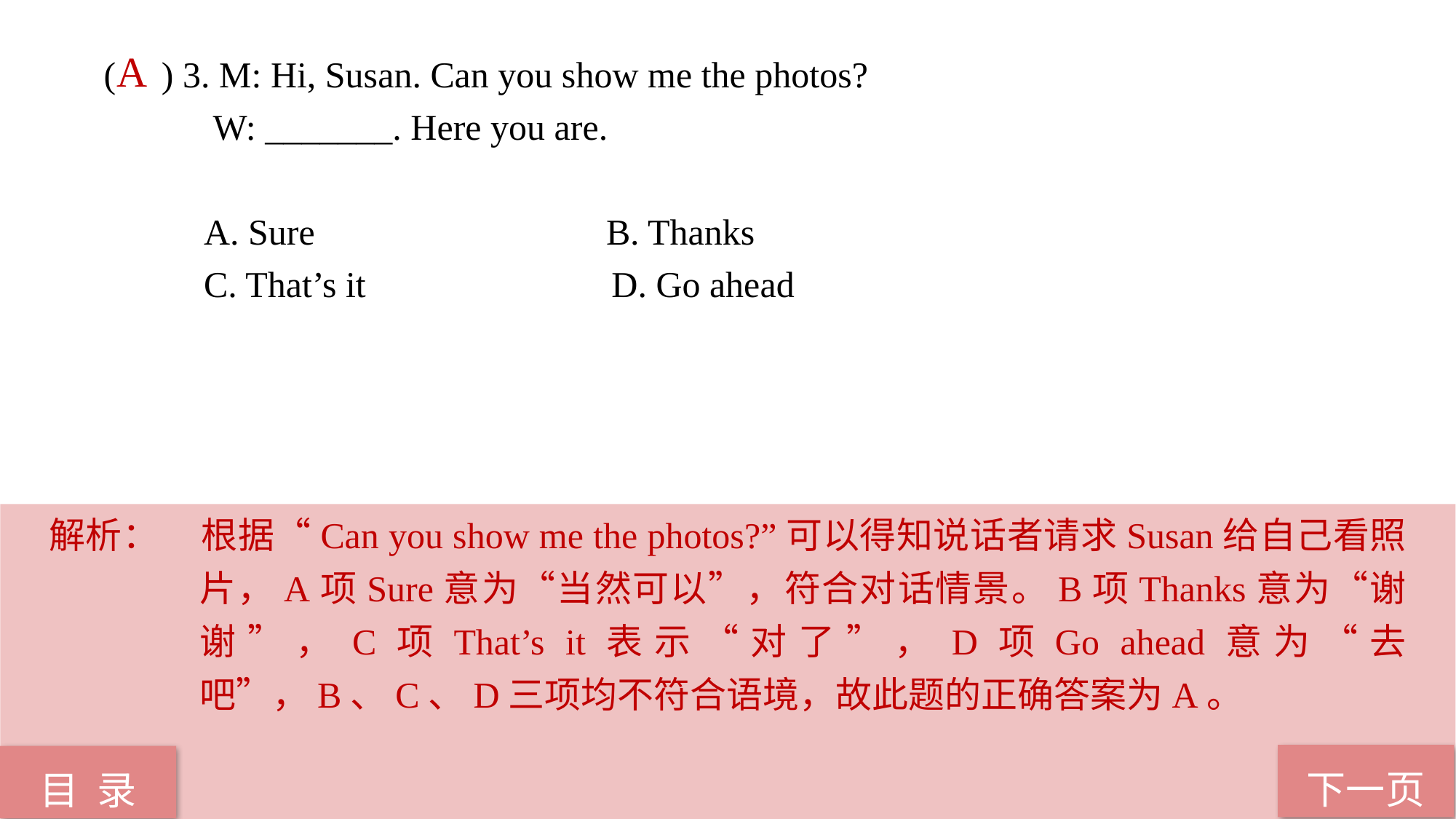

(     ) 3. M: Hi, Susan. Can you show me the photos?
            W: _______. Here you are.

           A. Sure                                B. Thanks
           C. That’s it                           D. Go ahead
A
解析：	根据“Can you show me the photos?”可以得知说话者请求Susan给自己看照片，A项Sure意为“当然可以”，符合对话情景。B项Thanks意为“谢谢”，C项That’s it表示“对了”，D项Go ahead意为“去吧”，B、C、D三项均不符合语境，故此题的正确答案为A。